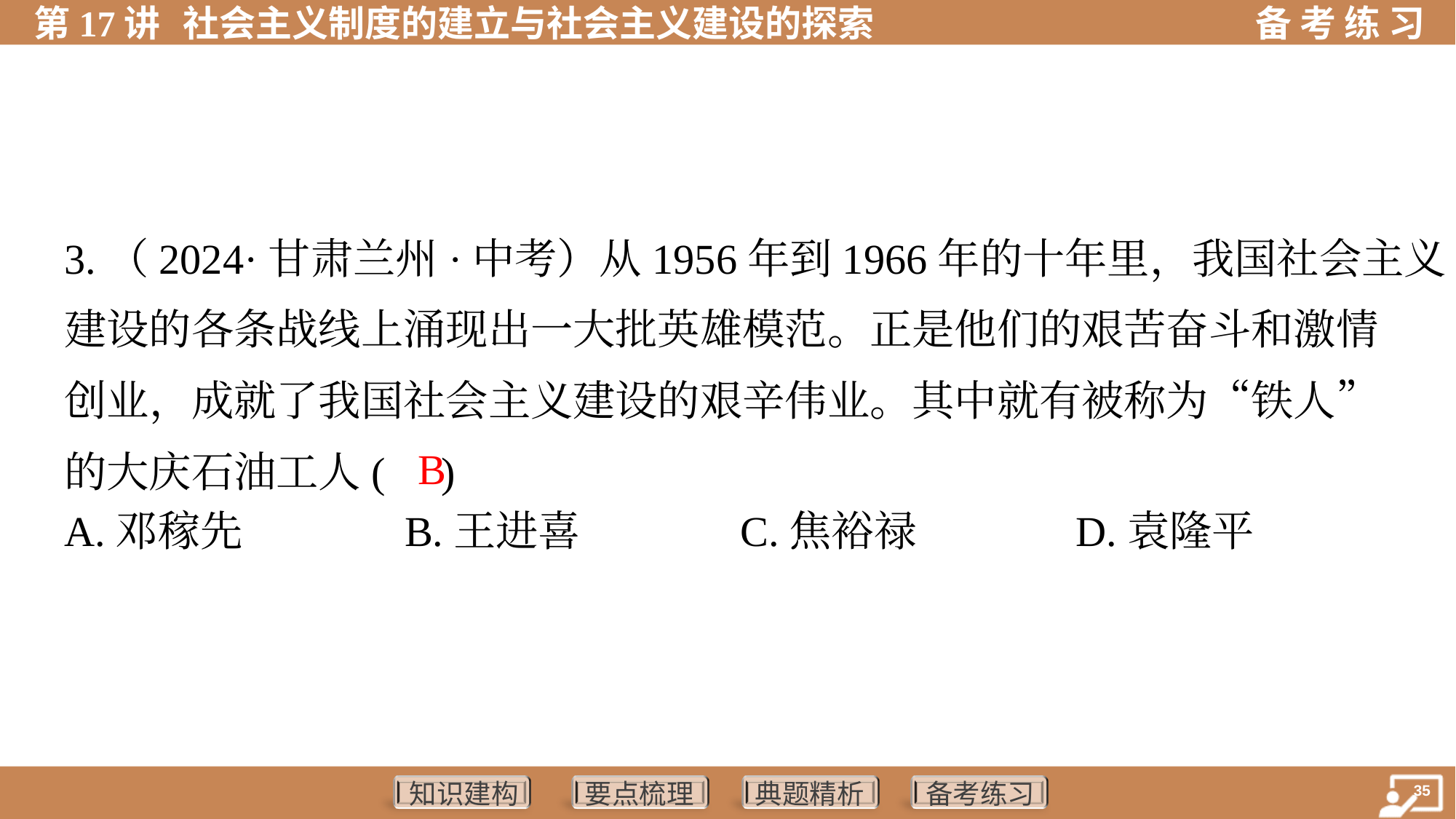

3.（2024·甘肃兰州·中考）从1956年到1966年的十年里，我国社会主义
建设的各条战线上涌现出一大批英雄模范。正是他们的艰苦奋斗和激情
创业，成就了我国社会主义建设的艰辛伟业。其中就有被称为“铁人”
的大庆石油工人(     )
    B
A.邓稼先	B.王进喜	C.焦裕禄	D.袁隆平